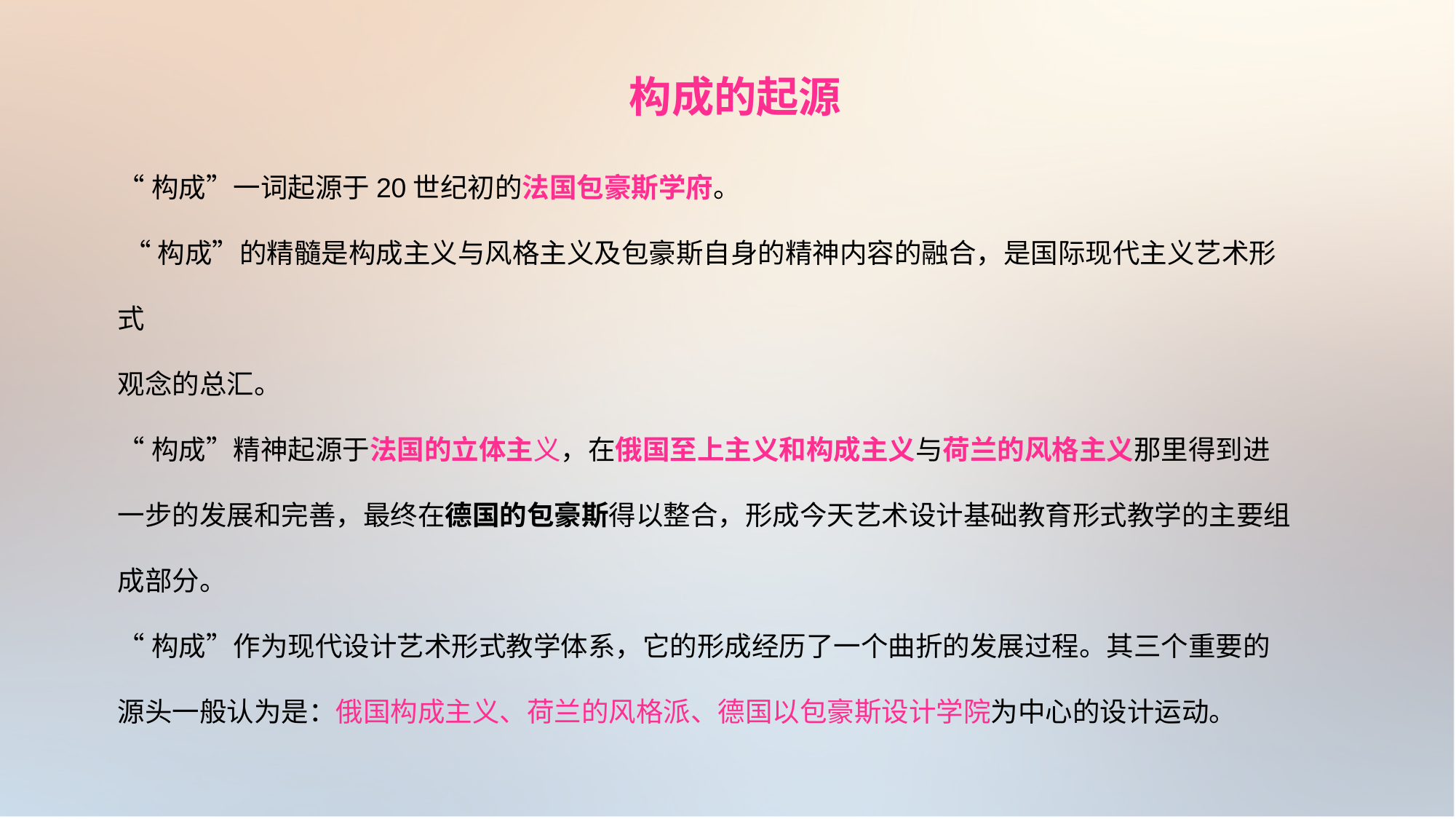

构成的起源
“构成”一词起源于20世纪初的法国包豪斯学府。
 “构成”的精髓是构成主义与风格主义及包豪斯自身的精神内容的融合，是国际现代主义艺术形式
观念的总汇。
“构成”精神起源于法国的立体主义，在俄国至上主义和构成主义与荷兰的风格主义那里得到进一步的发展和完善，最终在德国的包豪斯得以整合，形成今天艺术设计基础教育形式教学的主要组成部分。
“构成”作为现代设计艺术形式教学体系，它的形成经历了一个曲折的发展过程。其三个重要的
源头一般认为是：俄国构成主义、荷兰的风格派、德国以包豪斯设计学院为中心的设计运动。